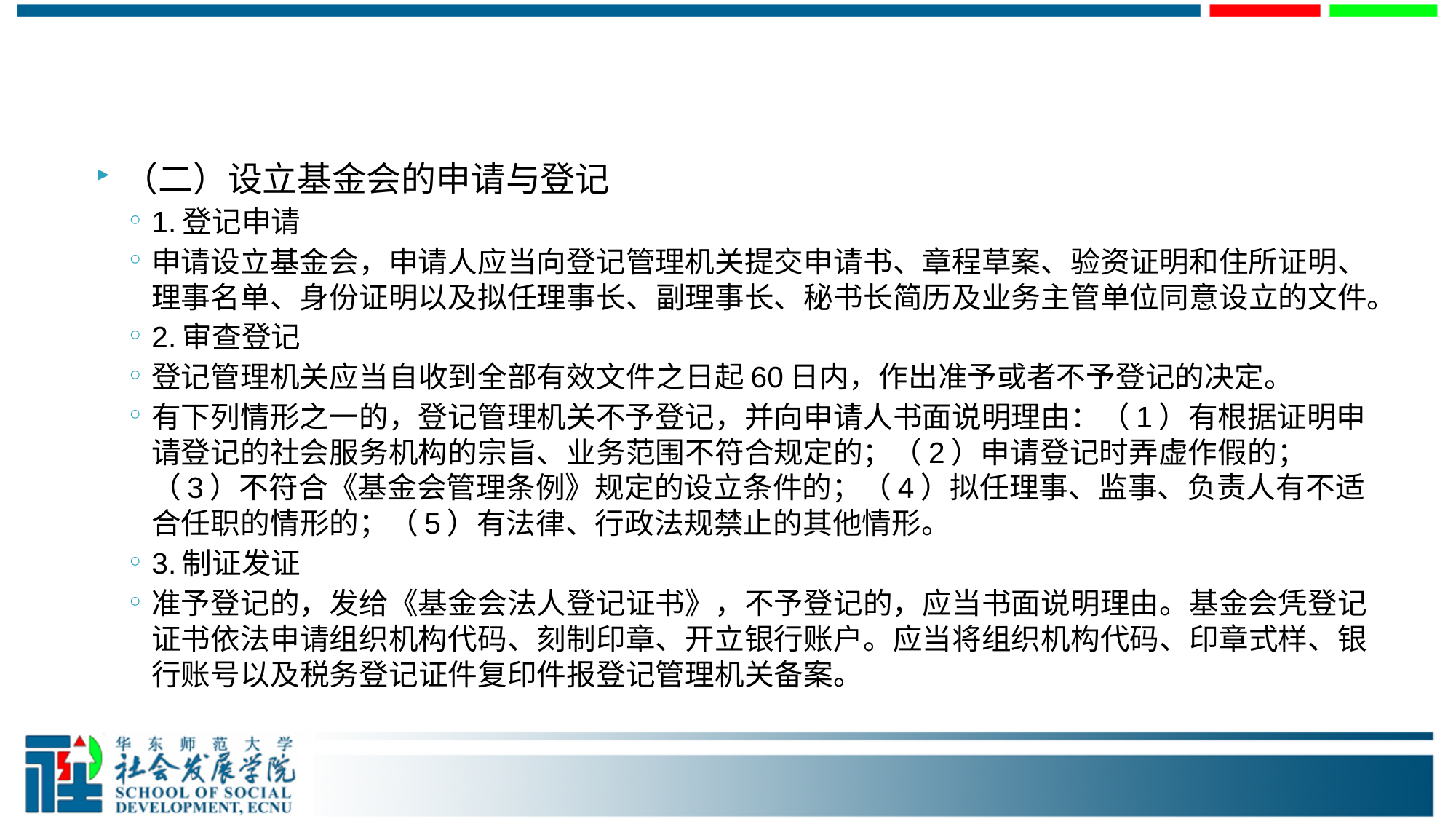

#
（二）设立基金会的申请与登记
1.登记申请
申请设立基金会，申请人应当向登记管理机关提交申请书、章程草案、验资证明和住所证明、理事名单、身份证明以及拟任理事长、副理事长、秘书长简历及业务主管单位同意设立的文件。
2.审查登记
登记管理机关应当自收到全部有效文件之日起60日内，作出准予或者不予登记的决定。
有下列情形之一的，登记管理机关不予登记，并向申请人书面说明理由：（1）有根据证明申请登记的社会服务机构的宗旨、业务范围不符合规定的；（2）申请登记时弄虚作假的；（3）不符合《基金会管理条例》规定的设立条件的；（4）拟任理事、监事、负责人有不适合任职的情形的；（5）有法律、行政法规禁止的其他情形。
3.制证发证
准予登记的，发给《基金会法人登记证书》，不予登记的，应当书面说明理由。基金会凭登记证书依法申请组织机构代码、刻制印章、开立银行账户。应当将组织机构代码、印章式样、银行账号以及税务登记证件复印件报登记管理机关备案。